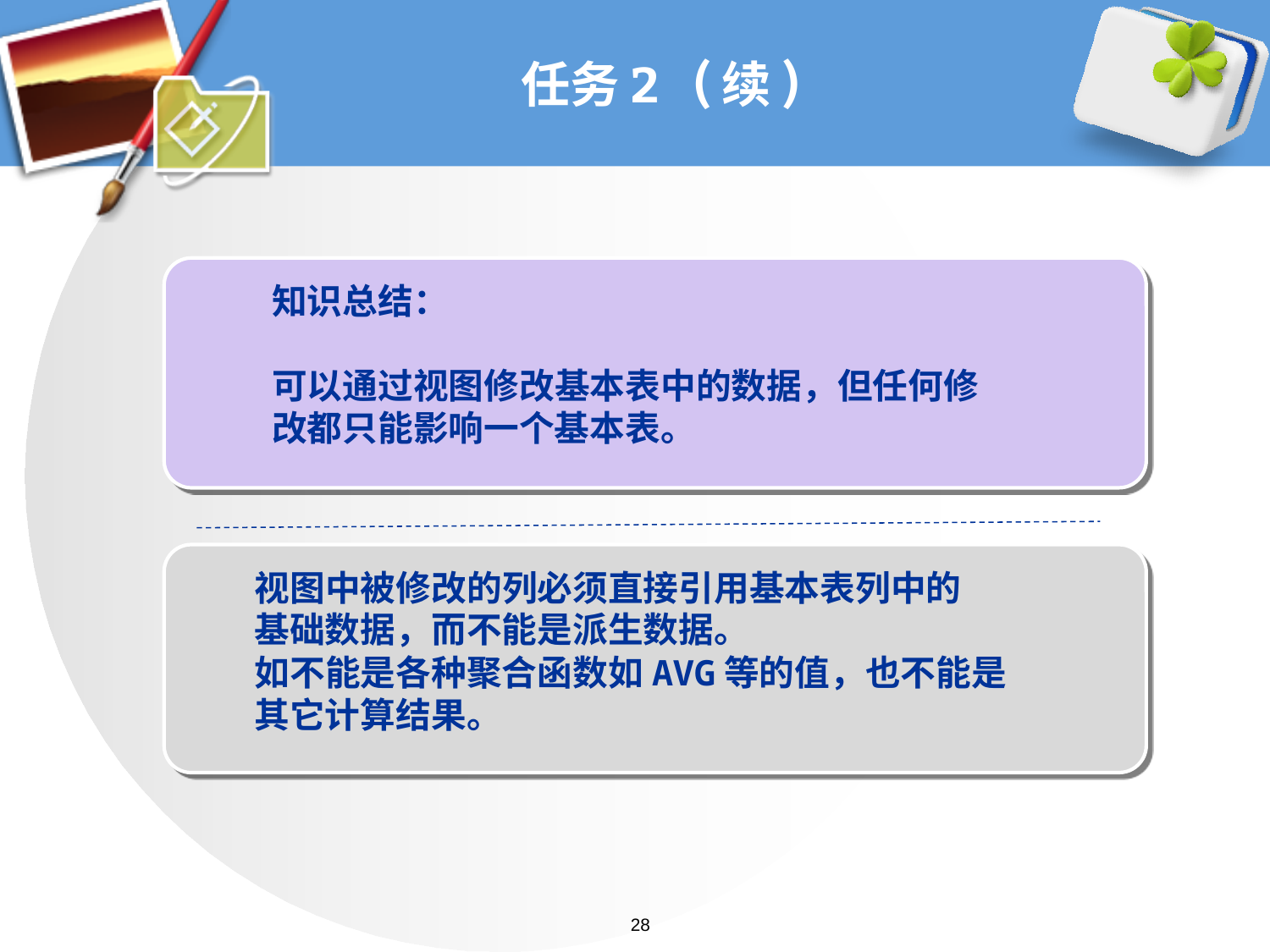

# 任务2    (续)

知识总结：

可以通过视图修改基本表中的数据，但任何修
改都只能影响一个基本表。

视图中被修改的列必须直接引用基本表列中的
基础数据，而不能是派生数据。
如不能是各种聚合函数如AVG等的值，也不能是
其它计算结果。
28